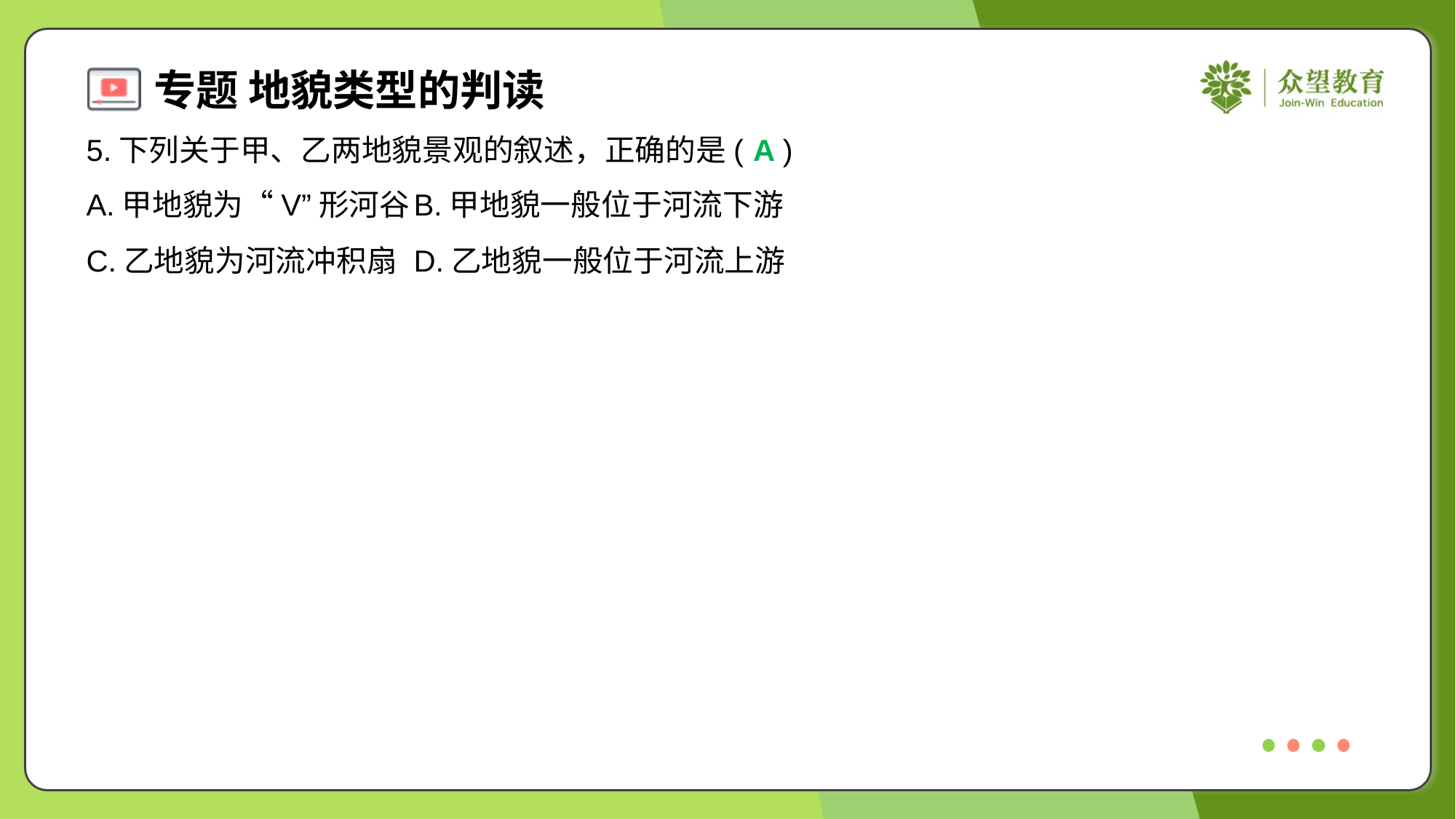

5.下列关于甲、乙两地貌景观的叙述，正确的是(     )
A
A.甲地貌为“V”形河谷	B.甲地貌一般位于河流下游
C.乙地貌为河流冲积扇	D.乙地貌一般位于河流上游